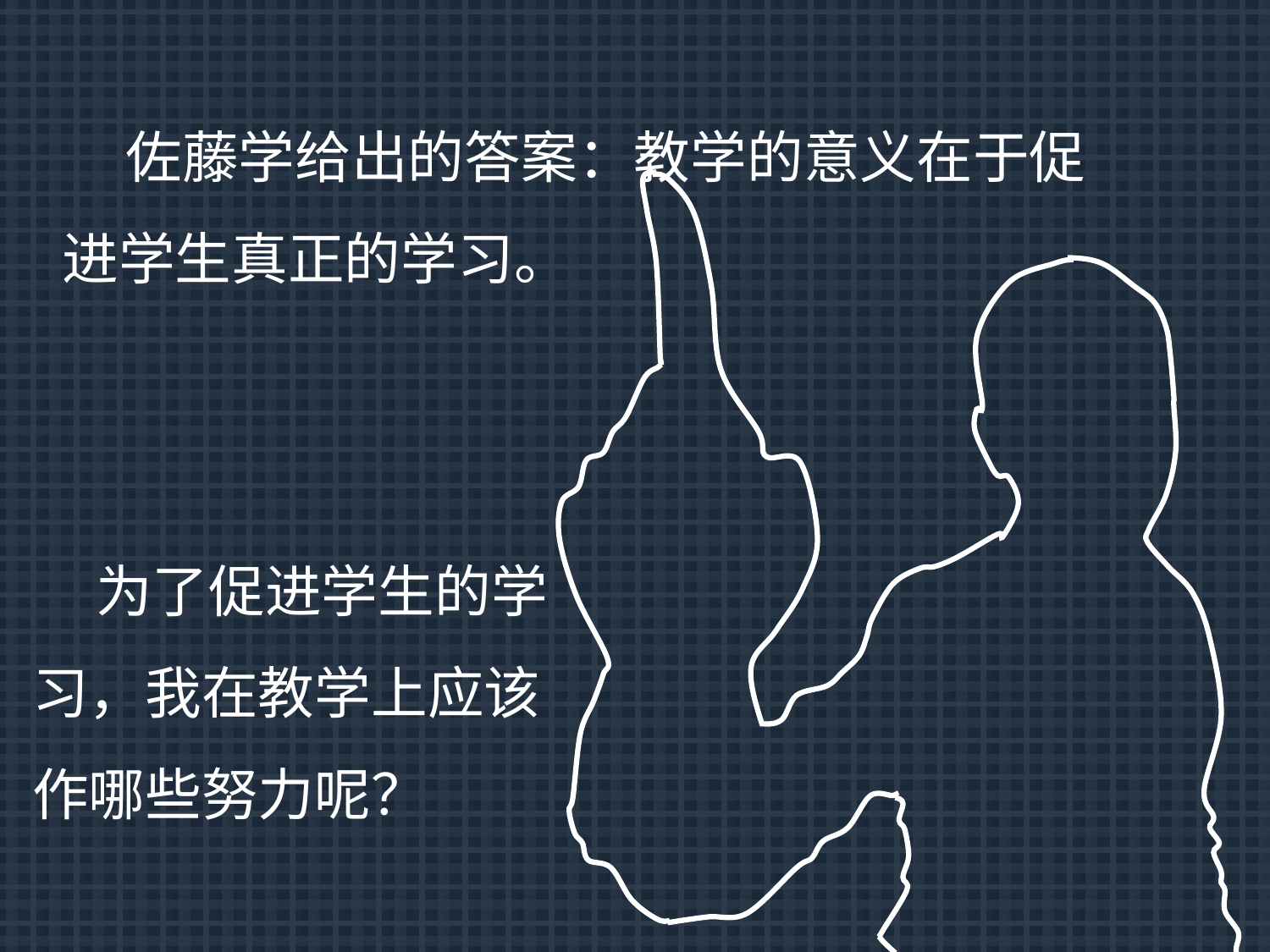

佐藤学给出的答案：教学的意义在于促进学生真正的学习。

为了促进学生的学习，我在教学上应该作哪些努力呢？